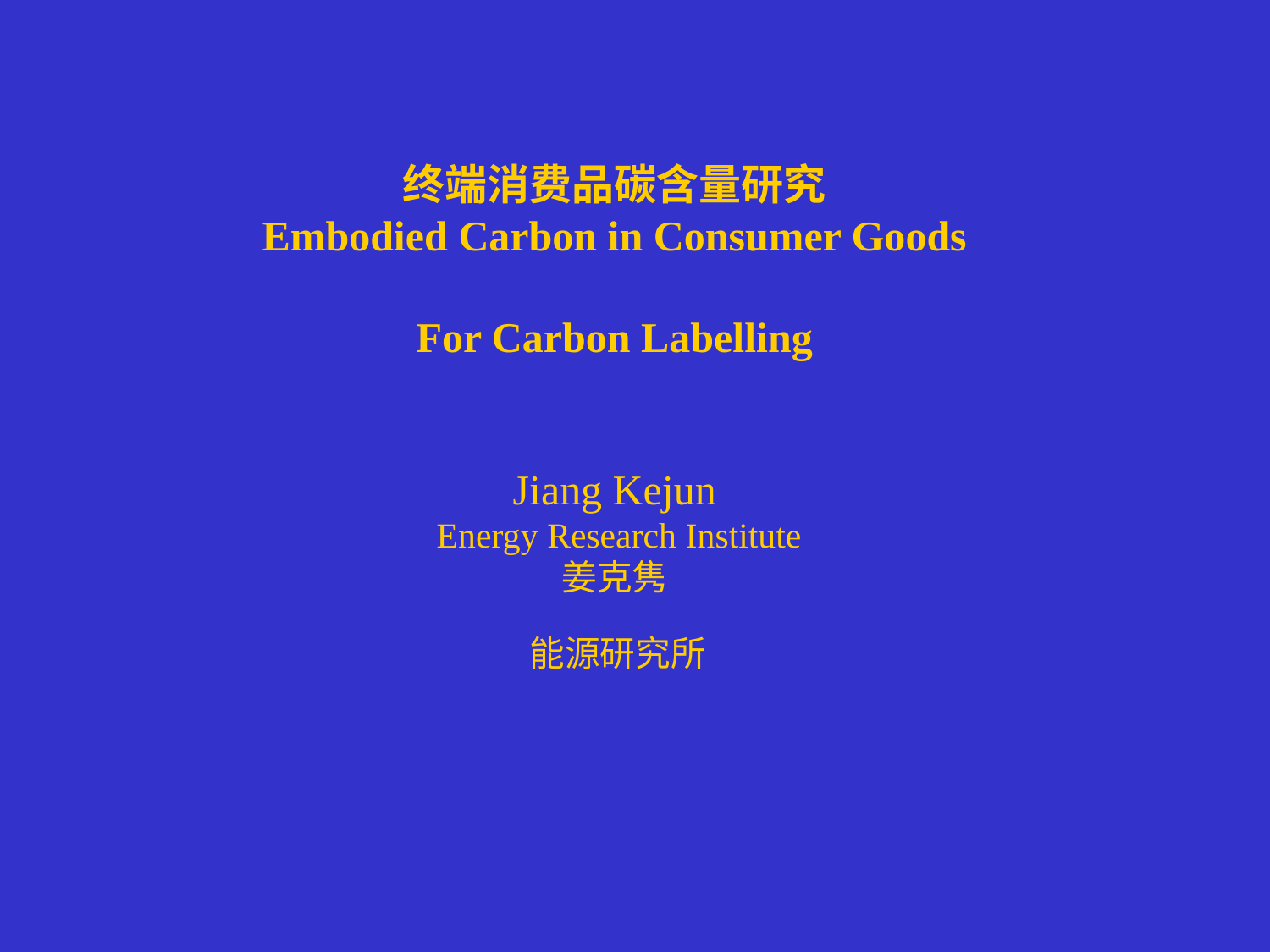

终端消费品碳含量研究
Embodied Carbon in Consumer Goods

For Carbon Labelling

Jiang Kejun
 Energy Research Institute
姜克隽

能源研究所